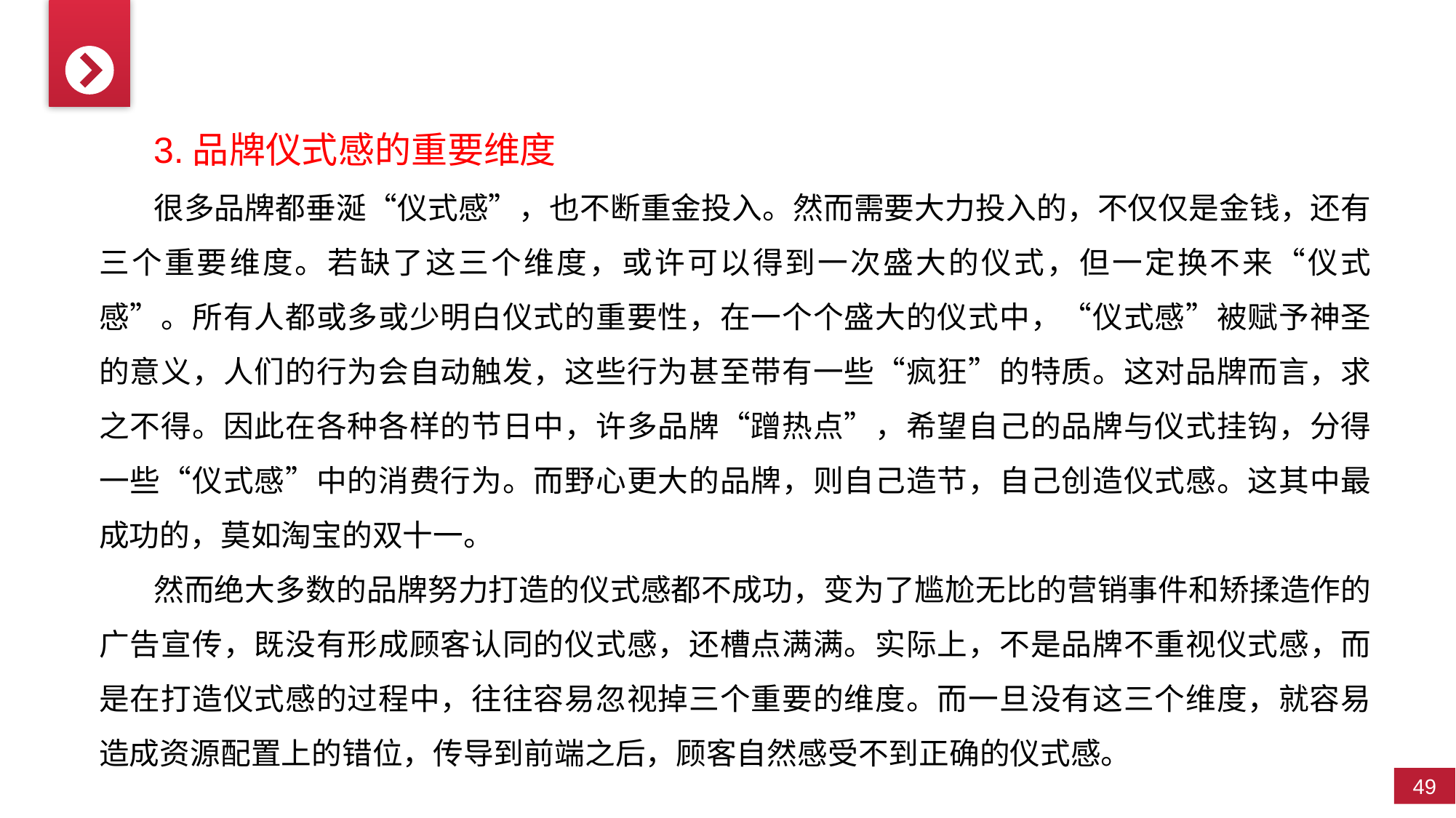

3.品牌仪式感的重要维度
很多品牌都垂涎“仪式感”，也不断重金投入。然而需要大力投入的，不仅仅是金钱，还有三个重要维度。若缺了这三个维度，或许可以得到⼀次盛大的仪式，但⼀定换不来“仪式感”。所有人都或多或少明白仪式的重要性，在⼀个个盛大的仪式中，“仪式感”被赋予神圣的意义，人们的行为会自动触发，这些行为甚至带有⼀些“疯狂”的特质。这对品牌而言，求之不得。因此在各种各样的节日中，许多品牌“蹭热点”，希望自己的品牌与仪式挂钩，分得⼀些“仪式感”中的消费行为。而野心更大的品牌，则自己造节，自己创造仪式感。这其中最成功的，莫如淘宝的双⼗⼀。
然而绝大多数的品牌努力打造的仪式感都不成功，变为了尴尬无比的营销事件和矫揉造作的广告宣传，既没有形成顾客认同的仪式感，还槽点满满。实际上，不是品牌不重视仪式感，而是在打造仪式感的过程中，往往容易忽视掉三个重要的维度。而一旦没有这三个维度，就容易造成资源配置上的错位，传导到前端之后，顾客自然感受不到正确的仪式感。